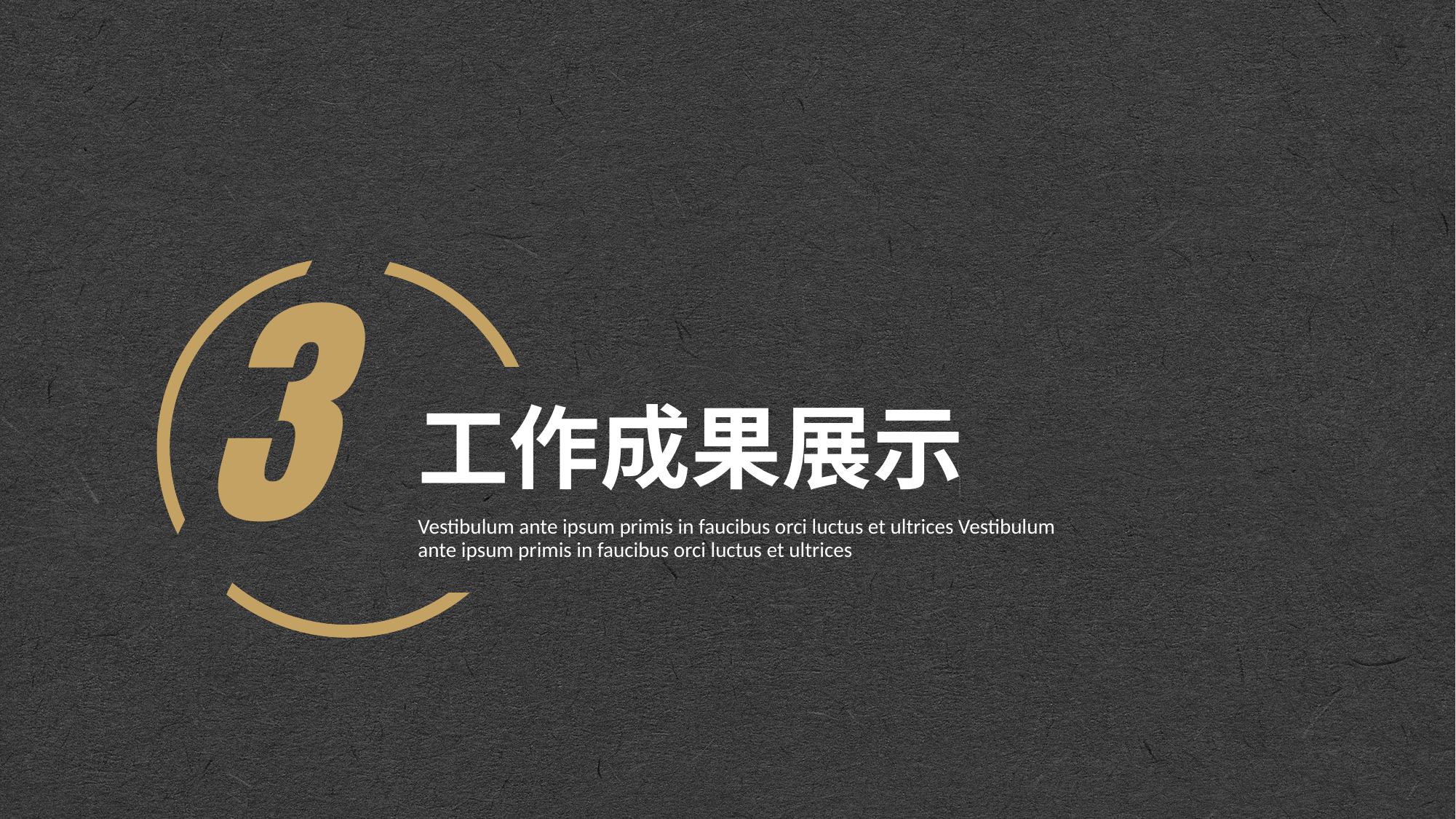

# 工作成果展示
3
Vestibulum ante ipsum primis in faucibus orci luctus et ultrices Vestibulum ante ipsum primis in faucibus orci luctus et ultrices